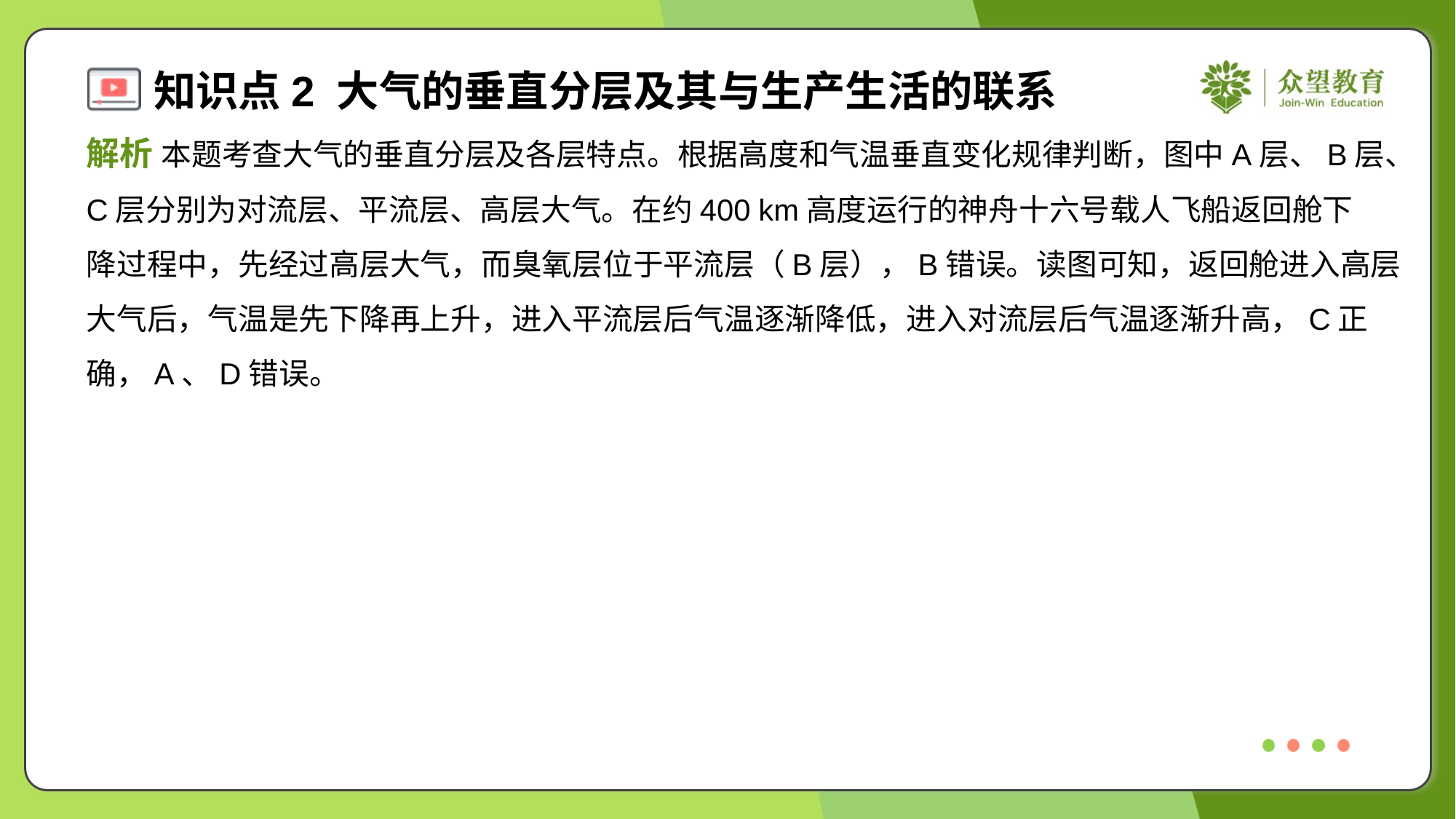

解析 本题考查大气的垂直分层及各层特点。根据高度和气温垂直变化规律判断，图中A层、B层、
C层分别为对流层、平流层、高层大气。在约400 km高度运行的神舟十六号载人飞船返回舱下
降过程中，先经过高层大气，而臭氧层位于平流层（B层），B错误。读图可知，返回舱进入高层
大气后，气温是先下降再上升，进入平流层后气温逐渐降低，进入对流层后气温逐渐升高，C正
确，A、D错误。